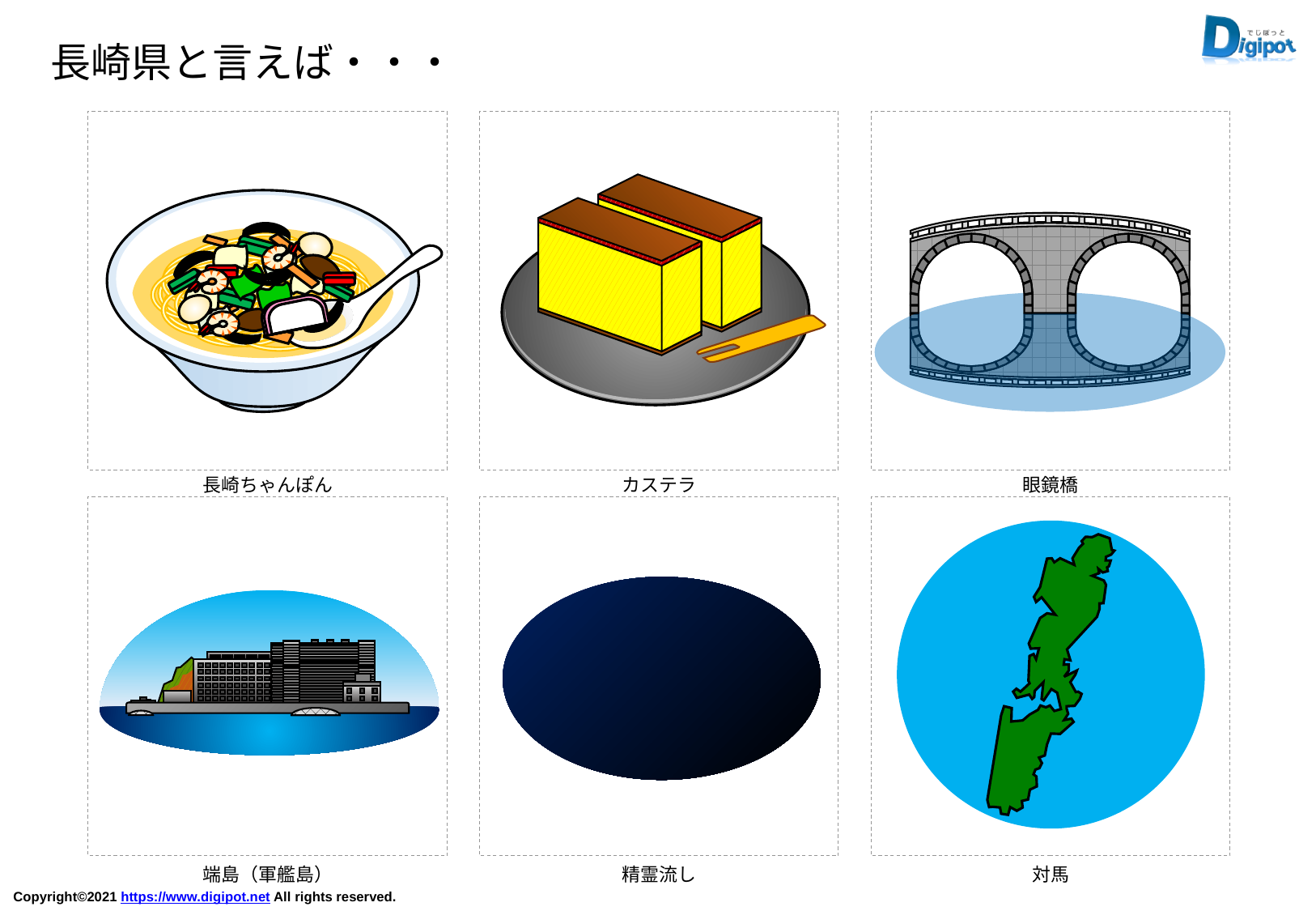

長崎県と言えば・・・

長崎ちゃんぽん
カステラ
眼鏡橋

端島（軍艦島）
精霊流し
対馬